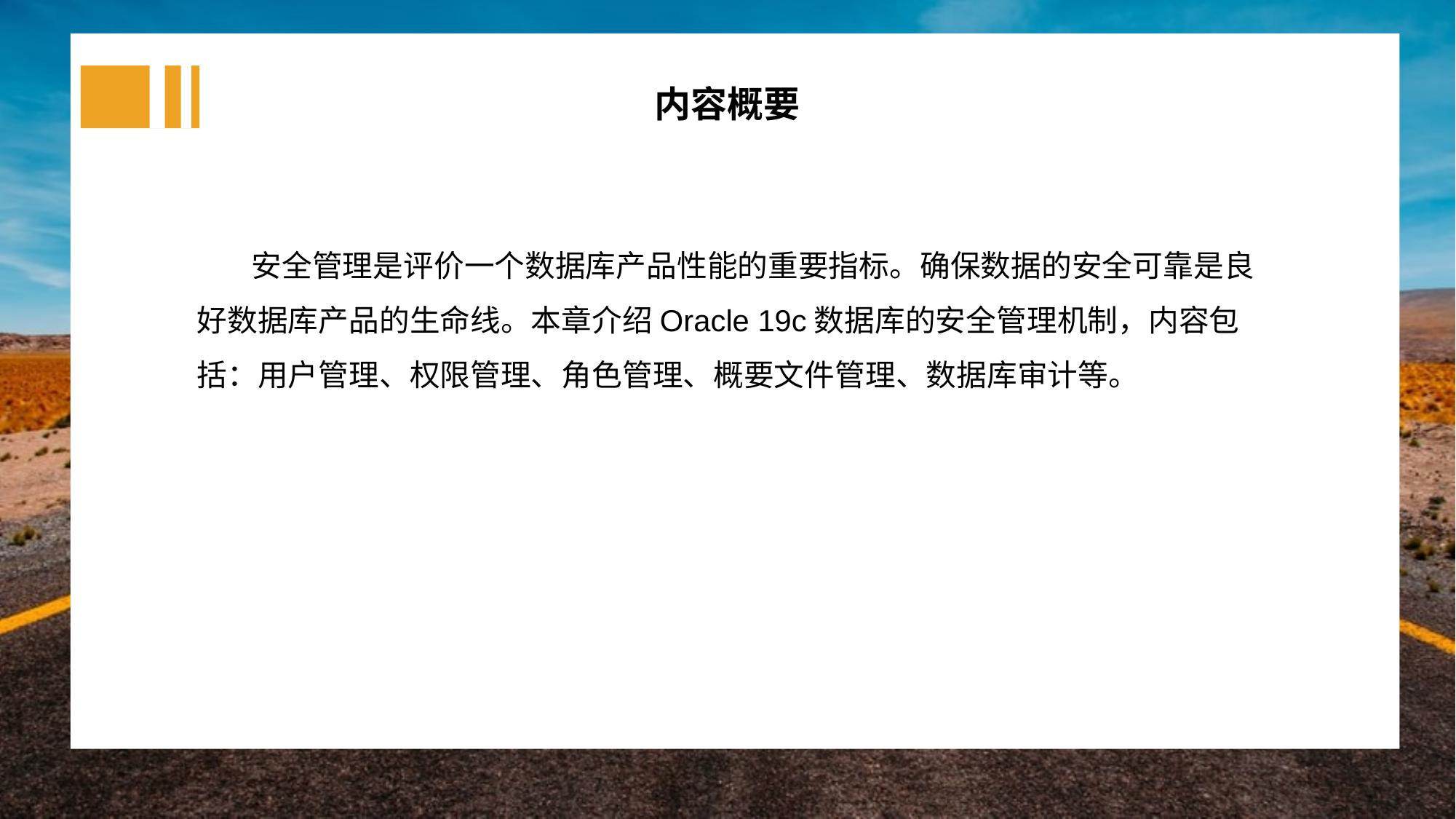

内容概要
安全管理是评价一个数据库产品性能的重要指标。确保数据的安全可靠是良好数据库产品的生命线。本章介绍Oracle 19c数据库的安全管理机制，内容包括：用户管理、权限管理、角色管理、概要文件管理、数据库审计等。